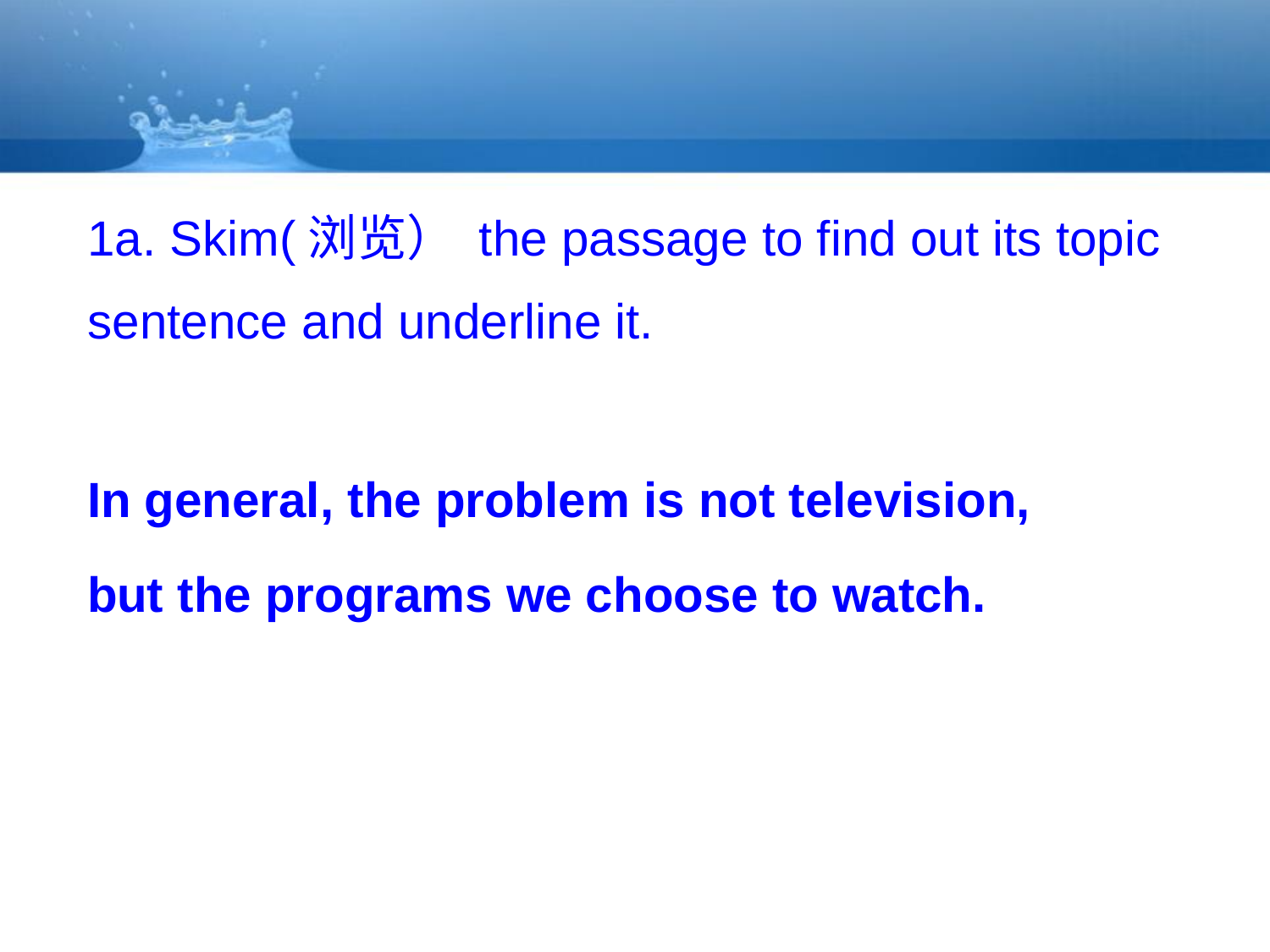

# 1a. Skim(浏览） the passage to find out its topic sentence and underline it.
In general, the problem is not television, but the programs we choose to watch.